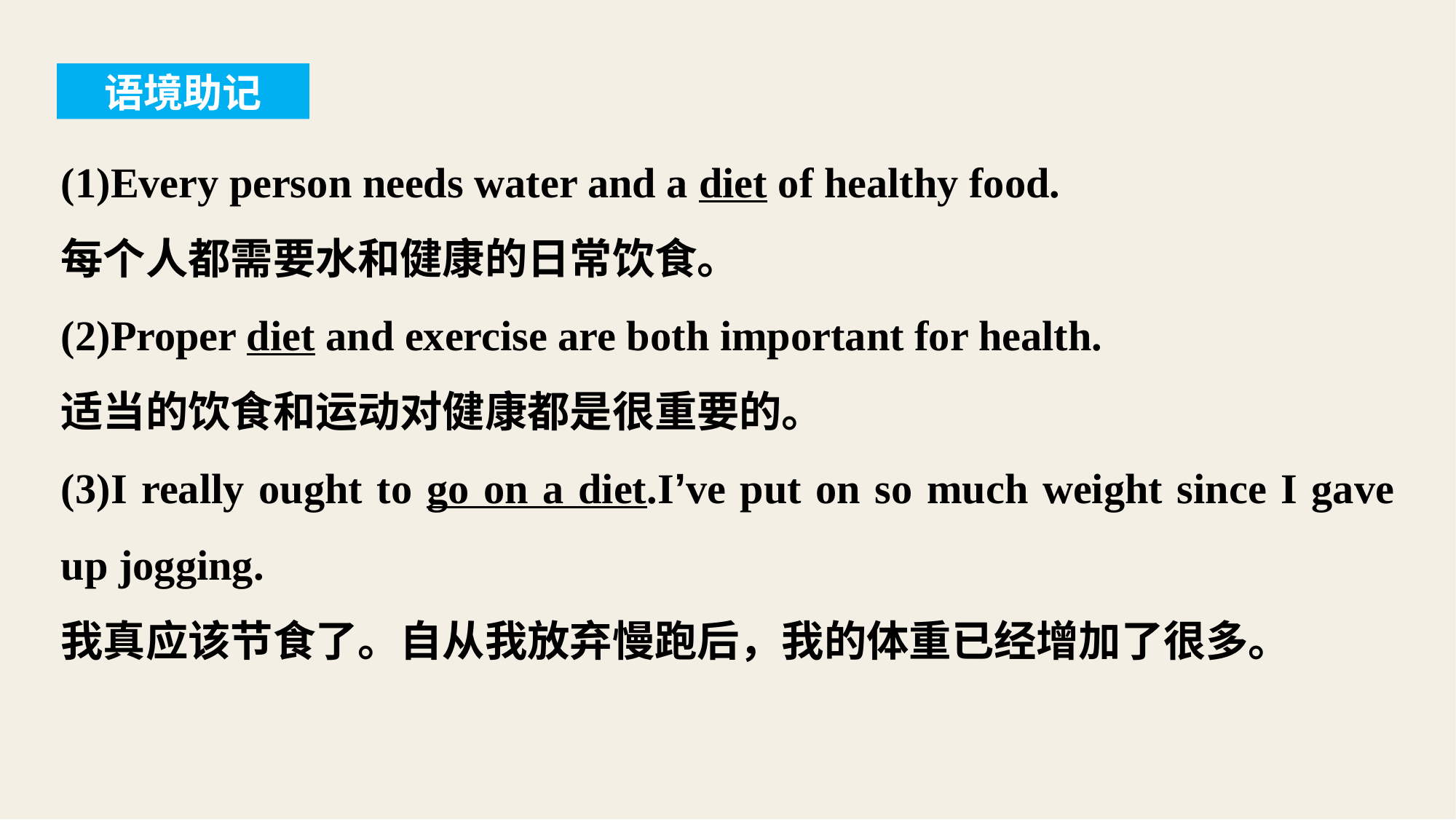

语境助记
(1)Every person needs water and a diet of healthy food.
每个人都需要水和健康的日常饮食。
(2)Proper diet and exercise are both important for health.
适当的饮食和运动对健康都是很重要的。
(3)I really ought to go on a diet.I’ve put on so much weight since I gave up jogging.
我真应该节食了。自从我放弃慢跑后，我的体重已经增加了很多。